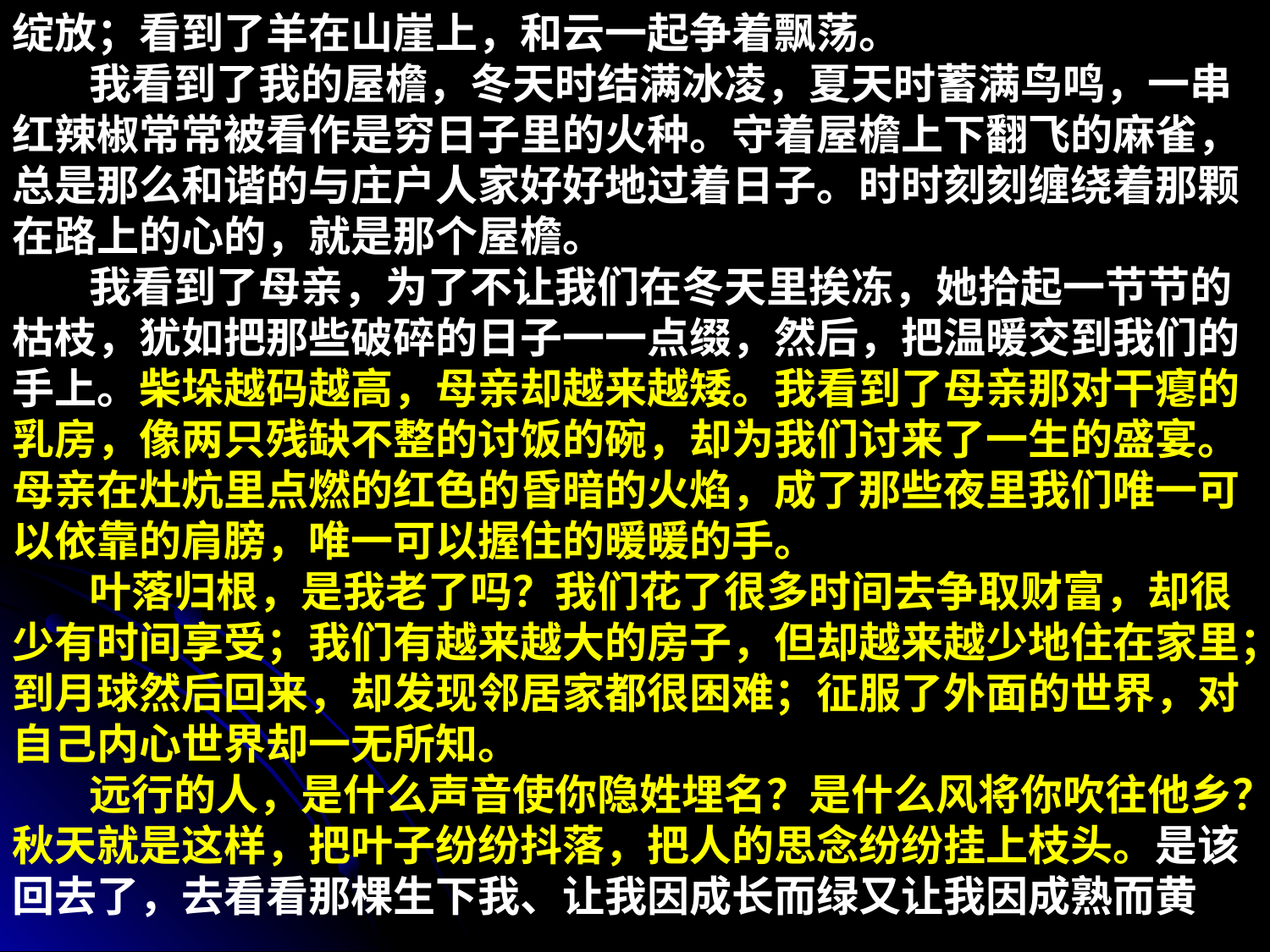

绽放；看到了羊在山崖上，和云一起争着飘荡。
       我看到了我的屋檐，冬天时结满冰凌，夏天时蓄满鸟鸣，一串红辣椒常常被看作是穷日子里的火种。守着屋檐上下翻飞的麻雀，总是那么和谐的与庄户人家好好地过着日子。时时刻刻缠绕着那颗在路上的心的，就是那个屋檐。
       我看到了母亲，为了不让我们在冬天里挨冻，她拾起一节节的枯枝，犹如把那些破碎的日子一一点缀，然后，把温暖交到我们的手上。柴垛越码越高，母亲却越来越矮。我看到了母亲那对干瘪的乳房，像两只残缺不整的讨饭的碗，却为我们讨来了一生的盛宴。母亲在灶炕里点燃的红色的昏暗的火焰，成了那些夜里我们唯一可以依靠的肩膀，唯一可以握住的暖暖的手。
       叶落归根，是我老了吗？我们花了很多时间去争取财富，却很少有时间享受；我们有越来越大的房子，但却越来越少地住在家里；到月球然后回来，却发现邻居家都很困难；征服了外面的世界，对自己内心世界却一无所知。
       远行的人，是什么声音使你隐姓埋名？是什么风将你吹往他乡？秋天就是这样，把叶子纷纷抖落，把人的思念纷纷挂上枝头。是该回去了，去看看那棵生下我、让我因成长而绿又让我因成熟而黄